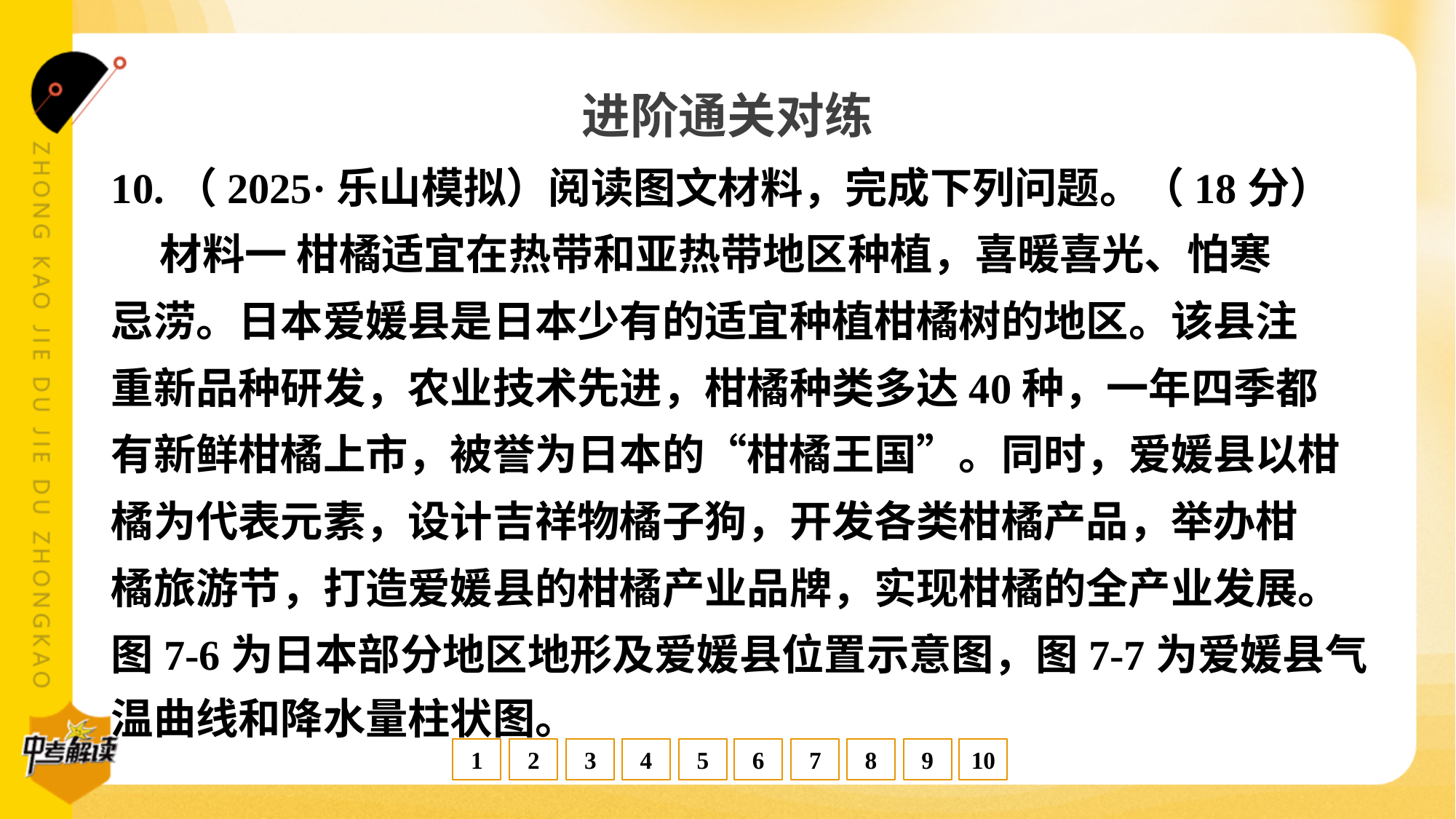

进阶通关对练
10.（2025·乐山模拟）阅读图文材料，完成下列问题。（18分）
    材料一 柑橘适宜在热带和亚热带地区种植，喜暖喜光、怕寒
忌涝。日本爱媛县是日本少有的适宜种植柑橘树的地区。该县注
重新品种研发，农业技术先进，柑橘种类多达40种，一年四季都
有新鲜柑橘上市，被誉为日本的“柑橘王国”。同时，爱媛县以柑
橘为代表元素，设计吉祥物橘子狗，开发各类柑橘产品，举办柑
橘旅游节，打造爱媛县的柑橘产业品牌，实现柑橘的全产业发展。
图7-6为日本部分地区地形及爱媛县位置示意图，图7-7为爱媛县气
温曲线和降水量柱状图。